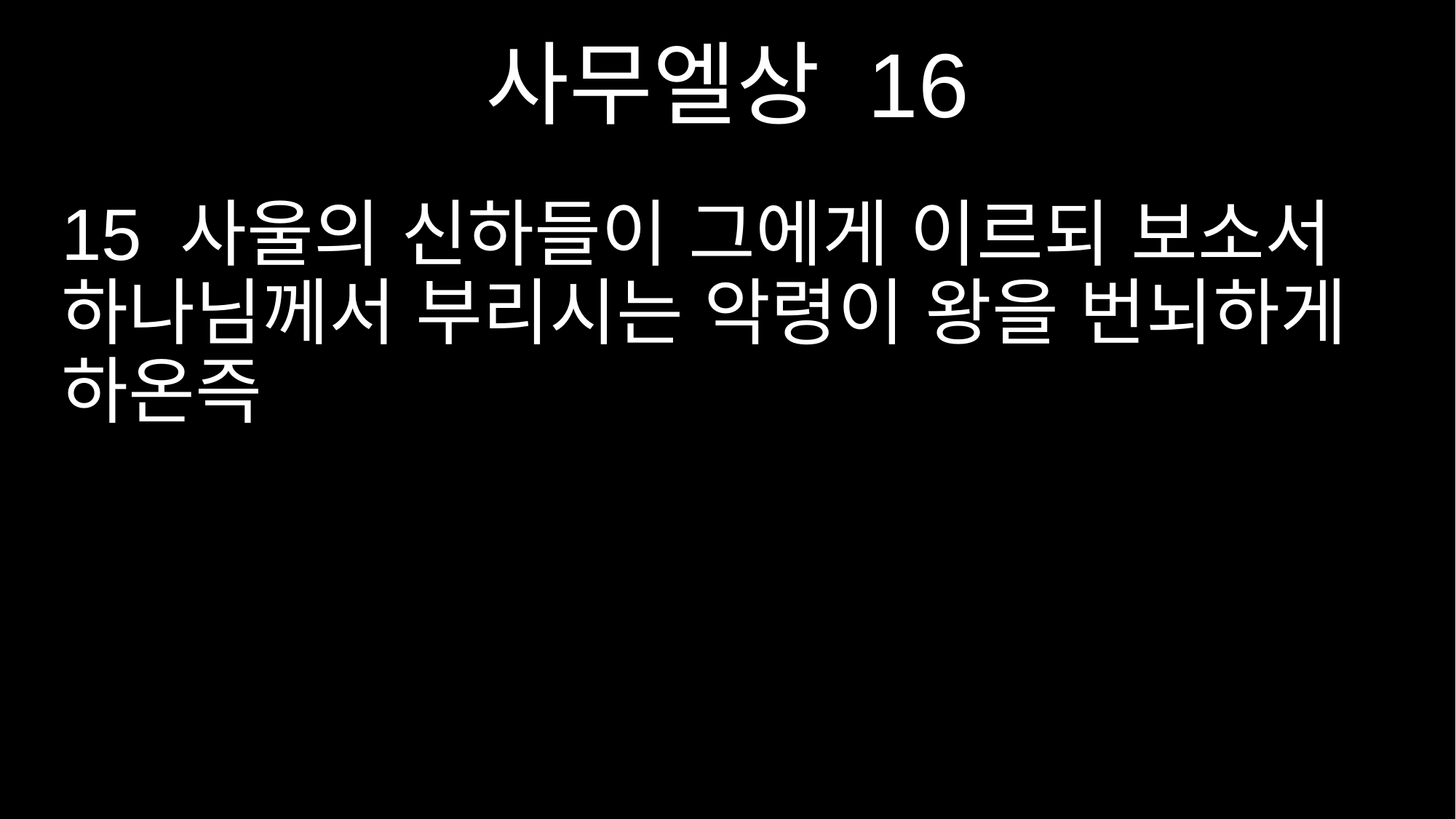

사무엘상 16
15 사울의 신하들이 그에게 이르되 보소서 하나님께서 부리시는 악령이 왕을 번뇌하게 하온즉